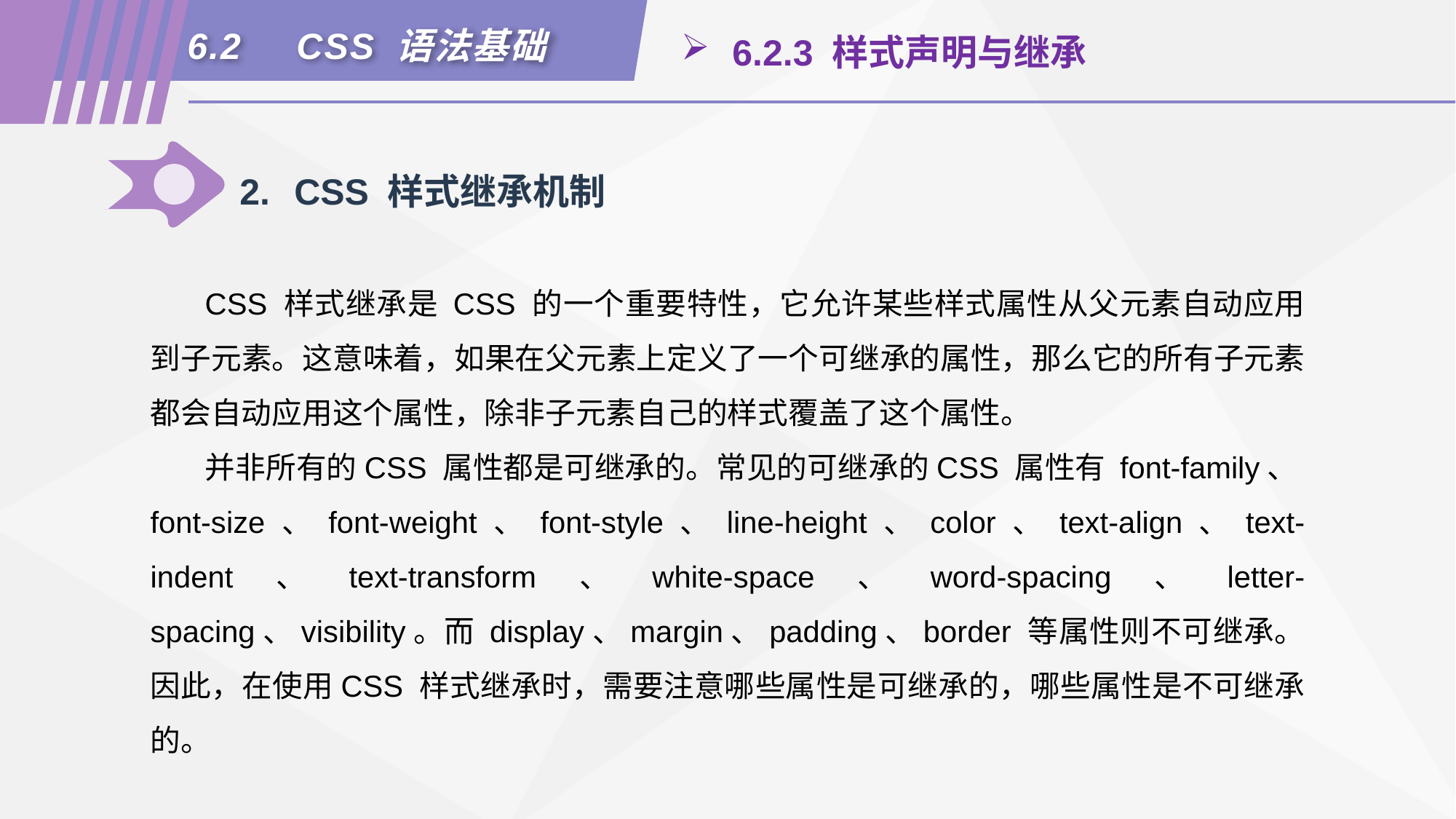

6.2	CSS 语法基础
 6.2.3 样式声明与继承

2.	CSS 样式继承机制
CSS 样式继承是 CSS 的一个重要特性，它允许某些样式属性从父元素自动应用到子元素。这意味着，如果在父元素上定义了一个可继承的属性，那么它的所有子元素都会自动应用这个属性，除非子元素自己的样式覆盖了这个属性。
并非所有的CSS 属性都是可继承的。常见的可继承的CSS 属性有 font-family、font-size、font-weight、font-style、line-height、color、text-align、text-indent、text-transform、white-space、word-spacing、letter-spacing、visibility。而 display、margin、padding、border 等属性则不可继承。因此，在使用CSS 样式继承时，需要注意哪些属性是可继承的，哪些属性是不可继承的。